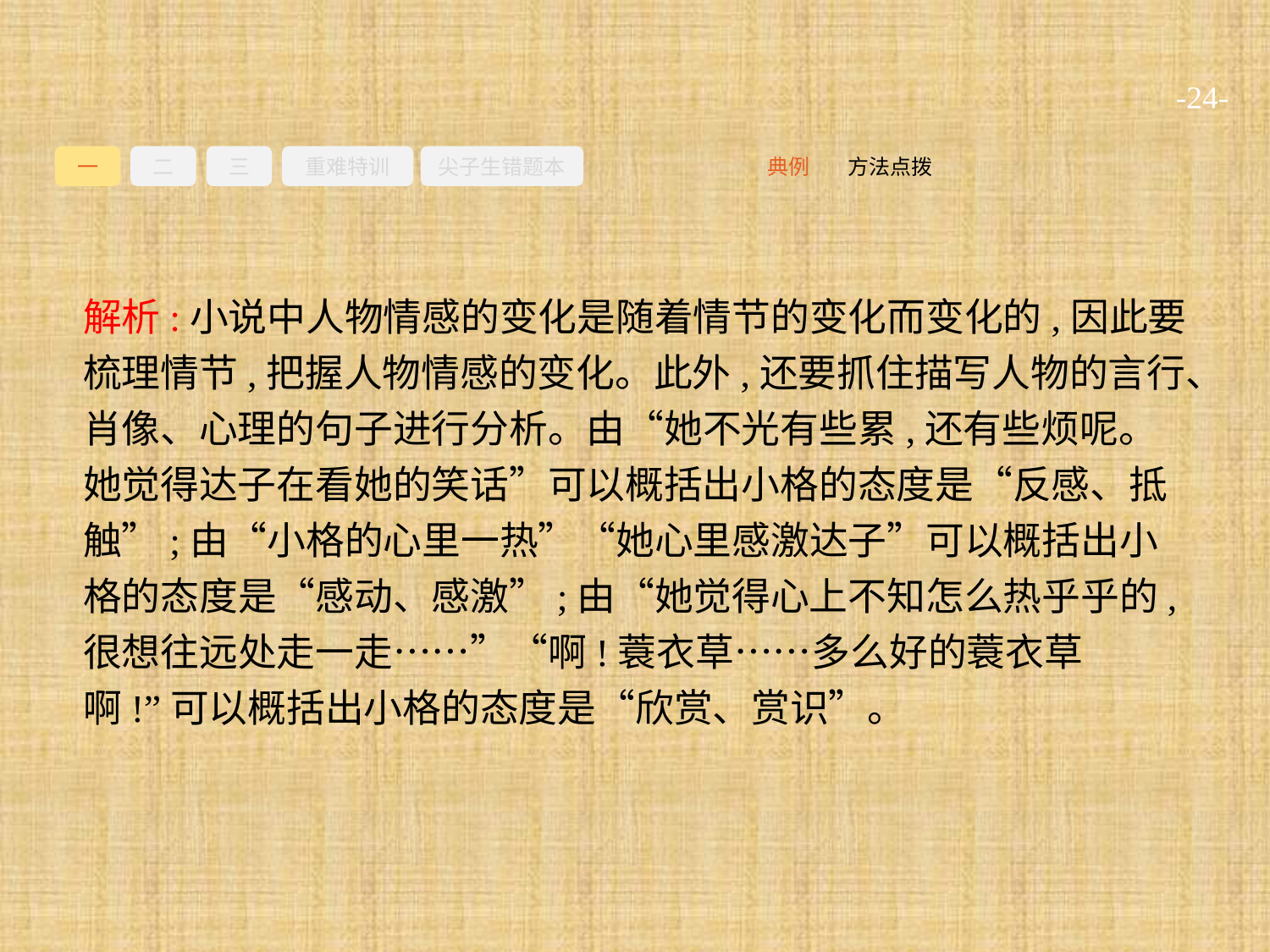

-24-
一
二
三
重难特训
尖子生错题本
方法点拨
典例
解析:小说中人物情感的变化是随着情节的变化而变化的,因此要梳理情节,把握人物情感的变化。此外,还要抓住描写人物的言行、肖像、心理的句子进行分析。由“她不光有些累,还有些烦呢。她觉得达子在看她的笑话”可以概括出小格的态度是“反感、抵触”;由“小格的心里一热”“她心里感激达子”可以概括出小格的态度是“感动、感激”;由“她觉得心上不知怎么热乎乎的,很想往远处走一走……”“啊!蓑衣草……多么好的蓑衣草啊!”可以概括出小格的态度是“欣赏、赏识”。